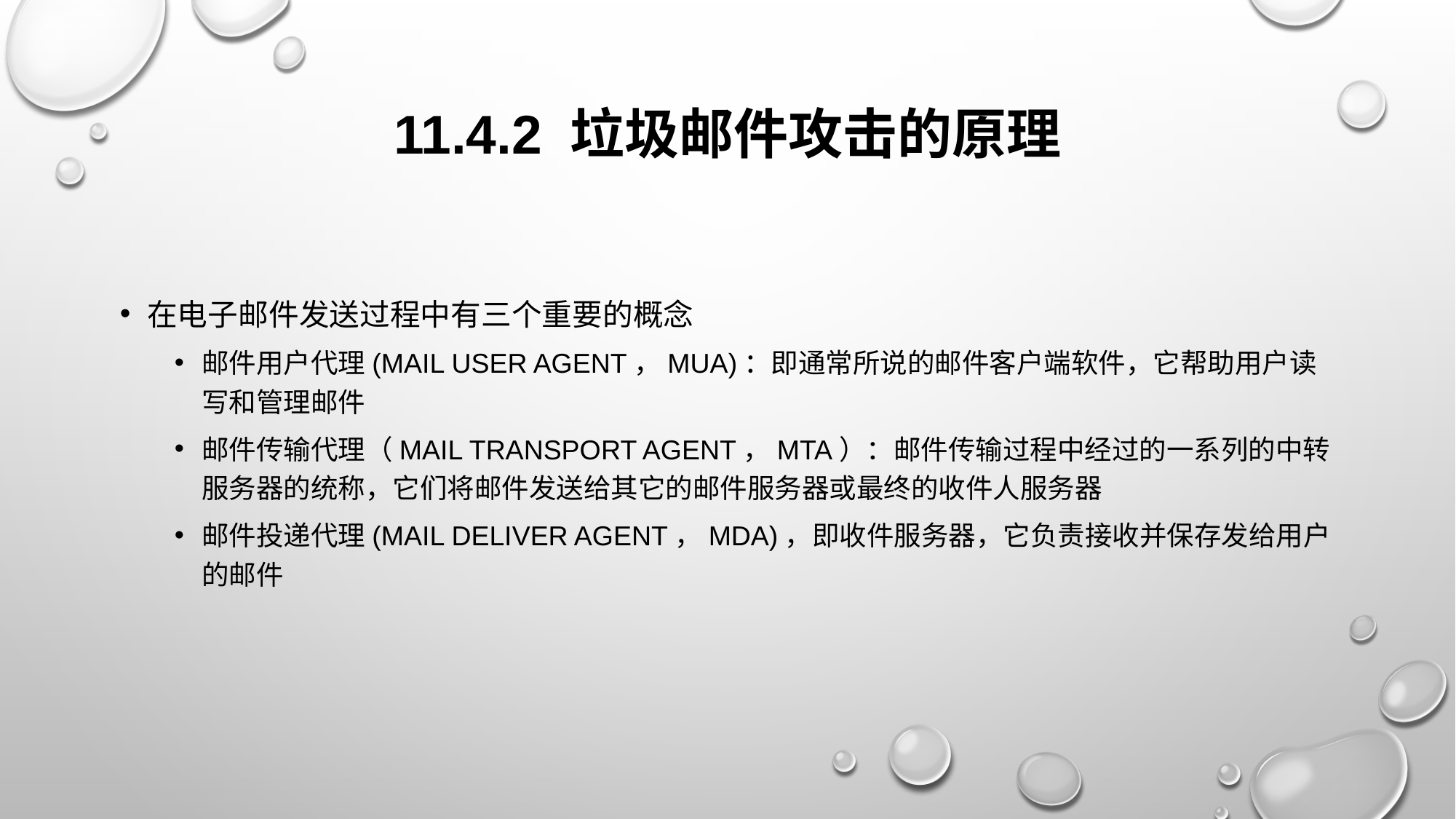

# 11.4.2 垃圾邮件攻击的原理
在电子邮件发送过程中有三个重要的概念
邮件用户代理(Mail User Agent，MUA)：即通常所说的邮件客户端软件，它帮助用户读写和管理邮件
邮件传输代理（Mail Transport Agent，MTA）：邮件传输过程中经过的一系列的中转服务器的统称，它们将邮件发送给其它的邮件服务器或最终的收件人服务器
邮件投递代理(Mail Deliver Agent，MDA)，即收件服务器，它负责接收并保存发给用户的邮件